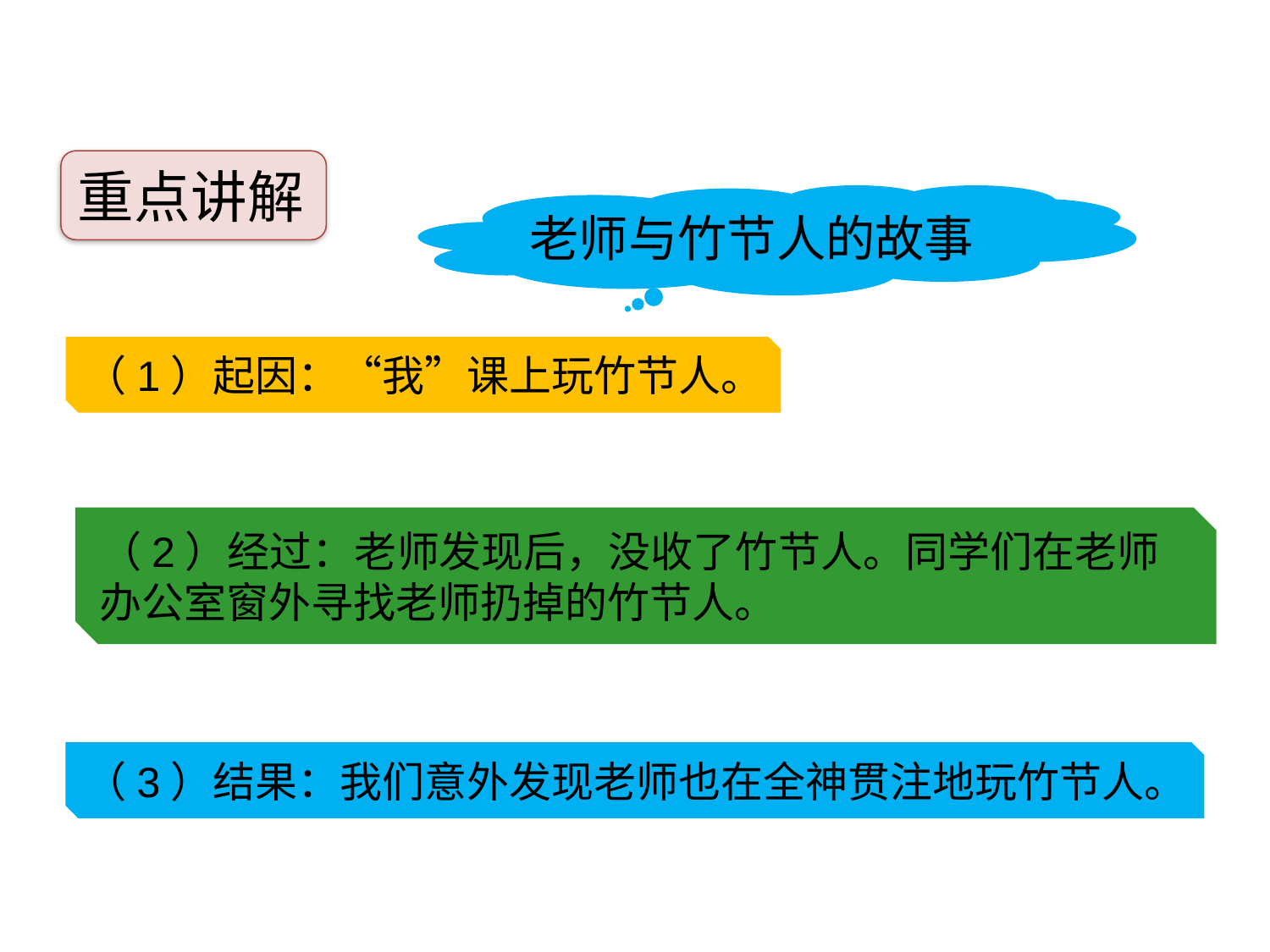

重点讲解
老师与竹节人的故事
（1）起因：“我”课上玩竹节人。
（2）经过：老师发现后，没收了竹节人。同学们在老师办公室窗外寻找老师扔掉的竹节人。
（3）结果：我们意外发现老师也在全神贯注地玩竹节人。